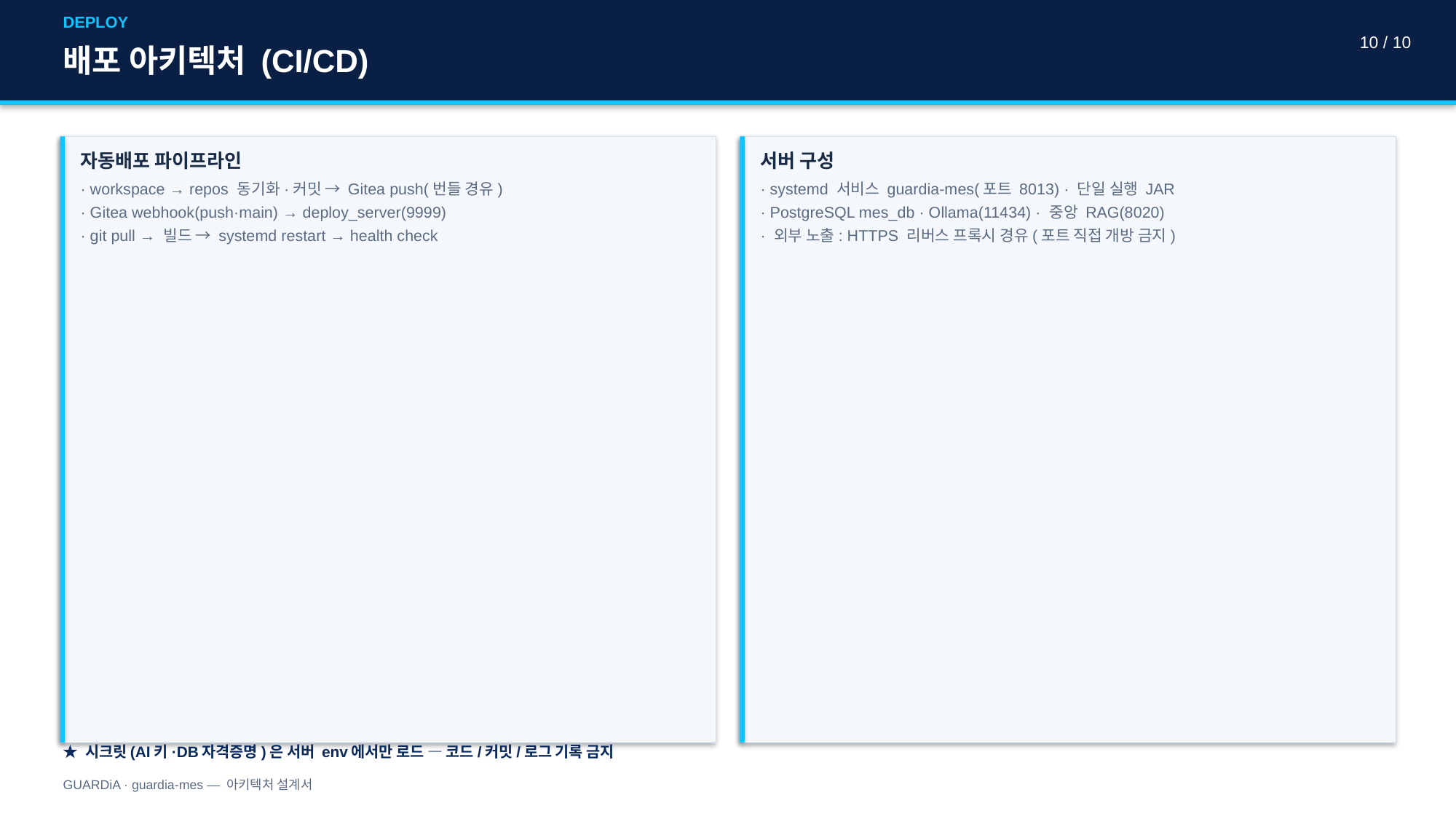

DEPLOY
10 / 10
배포 아키텍처 (CI/CD)

자동배포 파이프라인
· workspace → repos 동기화·커밋 → Gitea push(번들 경유)
· Gitea webhook(push·main) → deploy_server(9999)
· git pull → 빌드 → systemd restart → health check
서버 구성
· systemd 서비스 guardia-mes(포트 8013) · 단일 실행 JAR
· PostgreSQL mes_db · Ollama(11434) · 중앙 RAG(8020)
· 외부 노출: HTTPS 리버스 프록시 경유(포트 직접 개방 금지)
★ 시크릿(AI키·DB자격증명)은 서버 env에서만 로드 — 코드/커밋/로그 기록 금지
GUARDiA · guardia-mes — 아키텍처 설계서